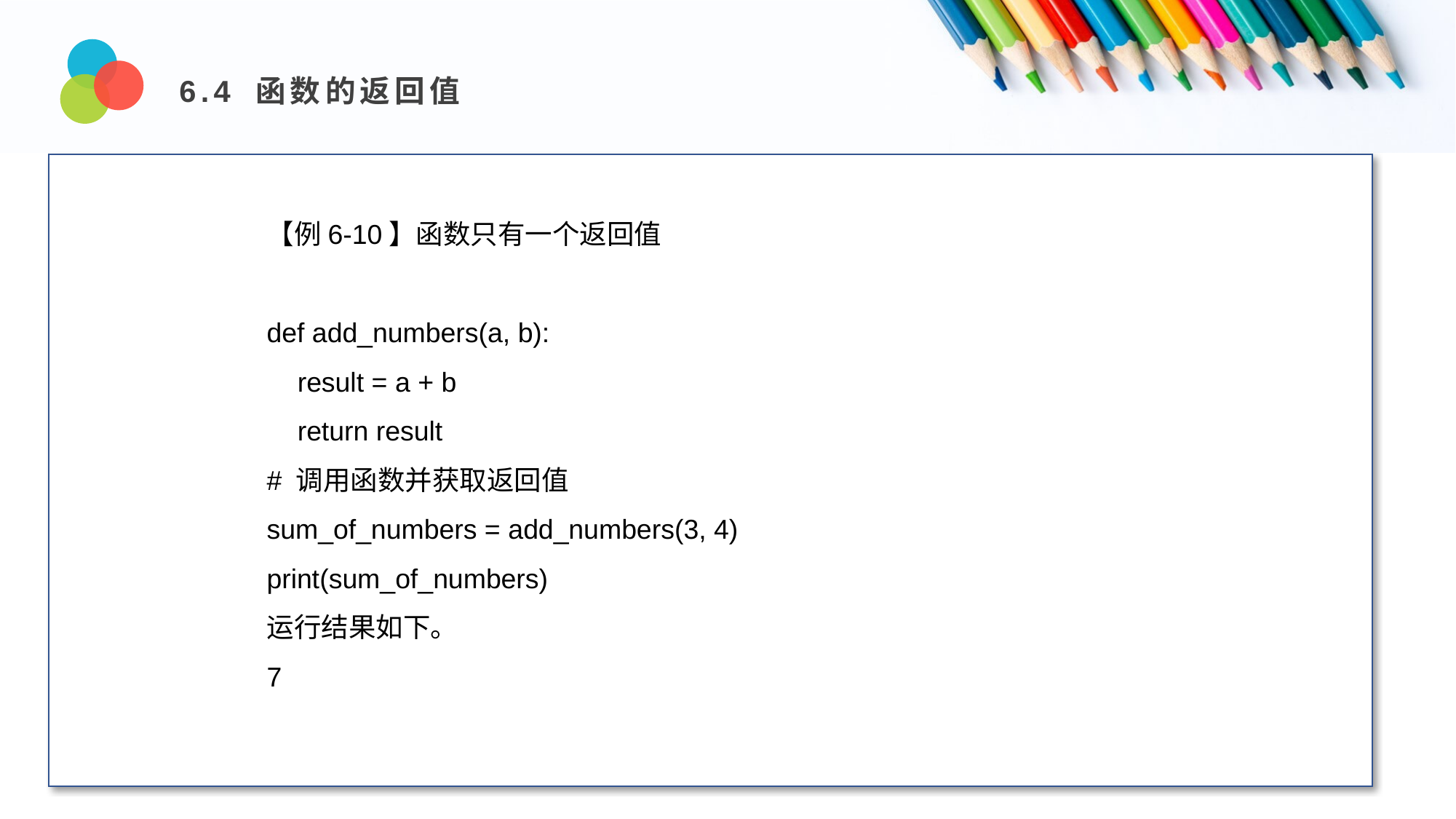

6.4 函数的返回值
Design and Production
【例6-10】函数只有一个返回值

def add_numbers(a, b):
    result = a + b
    return result
# 调用函数并获取返回值
sum_of_numbers = add_numbers(3, 4)
print(sum_of_numbers)
运行结果如下。
7